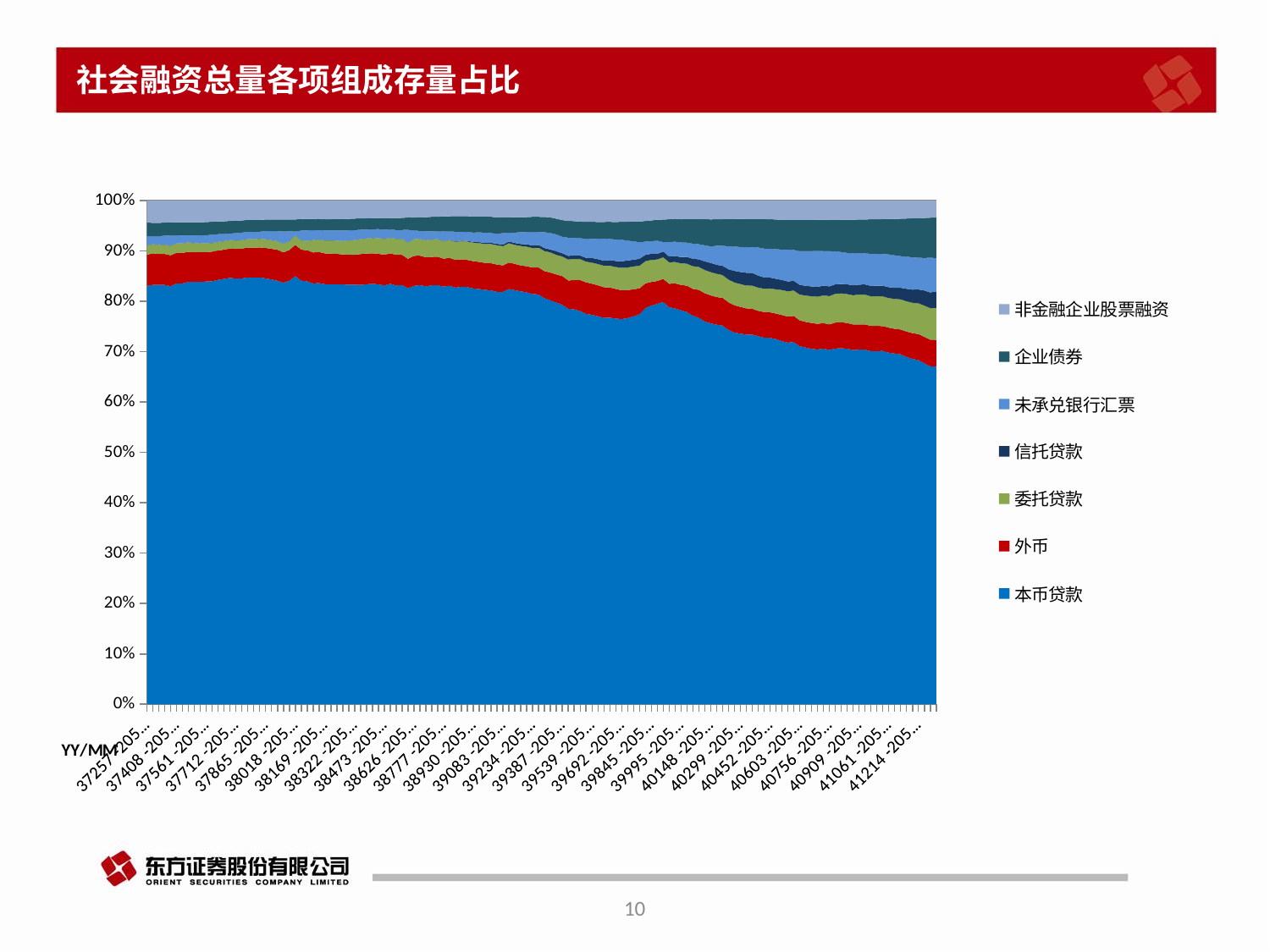

# 社会融资总量各项组成存量占比

### Chart

| Category | 本币贷款 | 外币 | 委托贷款 | 信托贷款 | 未承兑银行汇票 | 企业债券 | 非金融企业股票融资 |
|---|---|---|---|---|---|---|---|
| 37257 | 83.03689428572147 | 6.189291720073404 | 1.8337071005642145 | 0.0 | 1.842036264397318 | 2.6880550347471472 | 4.390834172028736 |
| 37288 | 83.25040294671211 | 6.243851998302083 | 1.8415846307356138 | 0.0 | 1.5421739113150623 | 2.682336055864677 | 4.401369231111271 |
| 37316 | 83.20958011789645 | 6.14972769495503 | 1.797869540245352 | 0.0 | 1.7340369145563865 | 2.6218076311612593 | 4.426534627418514 |
| 37347 | 83.19477730481513 | 6.137750169814098 | 1.868026435476852 | 0.0 | 1.7561896328547142 | 2.6074082193876817 | 4.350209693112848 |
| 37377 | 82.93693306916204 | 6.112461770025784 | 1.89682265731778 | 0.0 | 2.034449859765288 | 2.581857846723791 | 4.331060195287003 |
| 37408 | 83.45951067134372 | 6.062497604118274 | 1.8748769191445103 | 0.0 | 1.589993607752956 | 2.58900536276175 | 4.290569214445565 |
| 37438 | 83.41924019117081 | 6.05129007535996 | 1.8953523048152845 | 0.0 | 1.605869932682327 | 2.5814030265361025 | 4.2899621018989516 |
| 37469 | 83.70089959747293 | 5.9757963723963 | 1.8653752511114796 | 0.0 | 1.4299519959661533 | 2.5692088897649707 | 4.276351747880195 |
| 37500 | 83.66740054866311 | 5.894977271551806 | 1.8065955245651921 | 0.0 | 1.59339125944282 | 2.5478677512643952 | 4.284348050727605 |
| 37530 | 83.70499121736303 | 5.8745664064830025 | 1.7792428217598844 | 0.0 | 1.5446754577241117 | 2.592005413082843 | 4.279678944723945 |
| 37561 | 83.72337064909242 | 5.832719376630385 | 1.7477997869874118 | 0.0 | 1.5963789166941462 | 2.600640867545981 | 4.251416544169398 |
| 37591 | 83.76823015173878 | 5.8478736245204574 | 1.7129966652751167 | 0.0 | 1.6369652453596883 | 2.5680699291795284 | 4.188536401251191 |
| 37622 | 84.03754491162861 | 5.790194536293587 | 1.6998307785877553 | 0.0 | 1.531380435236419 | 2.529231347122553 | 4.1178087952255416 |
| 37653 | 84.19472800420543 | 5.78721282916021 | 1.7004759999606276 | 0.0 | 1.3492916194078606 | 2.548393370862942 | 4.104666414398192 |
| 37681 | 84.39082384538155 | 5.809781631769309 | 1.6726947403654233 | 0.0 | 1.2912421907387936 | 2.4858131931985983 | 4.019669195909378 |
| 37712 | 84.23068047327723 | 5.854444633329551 | 1.6871354449358784 | 0.0 | 1.4384750503978294 | 2.4540043170282164 | 3.9847393064545718 |
| 37742 | 84.24919727098585 | 5.9079644752814024 | 1.6588518350954764 | 0.0 | 1.4844712473322204 | 2.414093567107112 | 3.919863565747143 |
| 37773 | 84.43566050024089 | 5.881745630304692 | 1.7037910978413782 | 0.0 | 1.4425815780439228 | 2.3430501312496737 | 3.8124737134162645 |
| 37803 | 84.39460006105897 | 5.895250630974437 | 1.7032841797884954 | 0.0 | 1.4124759877841502 | 2.357998750626069 | 3.835458423129501 |
| 37834 | 84.39750905883844 | 5.923601867884824 | 1.7273262790395683 | 0.0 | 1.3837430342068784 | 2.3450963816567705 | 3.805359767985688 |
| 37865 | 84.1946591464913 | 6.010601532817227 | 1.7317746359973283 | 0.0 | 1.5873711990753334 | 2.3013807093121086 | 3.7405314258717297 |
| 37895 | 83.9744030389668 | 6.050829886343187 | 1.715050392161356 | 0.0 | 1.7802895955814848 | 2.294371721567321 | 3.7353894897163684 |
| 37926 | 83.70094523600862 | 6.099378410891803 | 1.7334688626477799 | 0.0 | 1.9520013601223178 | 2.290093168591785 | 3.7575296480140232 |
| 37956 | 83.28261824622483 | 5.999842729790333 | 1.7217461072206484 | 0.0 | 2.4004942657872856 | 2.3704068767450455 | 3.7313198261070863 |
| 37987 | 83.687799250384 | 6.027480167115982 | 1.7719656838938618 | 0.0 | 1.9317131820980087 | 2.346435965681399 | 3.7267034248628432 |
| 38018 | 84.57912024108988 | 6.162647482217383 | 1.8395176874925254 | 0.0 | 0.7997185860296557 | 2.3644458220533826 | 3.7286106243317483 |
| 38047 | 83.66624895249588 | 6.11695769382451 | 1.828172501673148 | 0.0 | 1.9351626411641318 | 2.291692771712267 | 3.628545324361859 |
| 38078 | 83.52278254852322 | 6.118910272873179 | 1.8524555557633888 | 0.0 | 2.072802535081384 | 2.270124643084805 | 3.6141476923022116 |
| 38108 | 83.07860965510878 | 6.11965101055196 | 2.4737589548504717 | 0.0 | 1.9194556542202716 | 2.2542544371008453 | 3.5915134111662126 |
| 38139 | 83.14522168166765 | 6.125136468990674 | 2.5046229306795773 | 0.0 | 1.832344987062341 | 2.2274011153948385 | 3.585270580910023 |
| 38169 | 82.90065142030285 | 6.076593457997305 | 2.5450470276098884 | 0.0 | 1.9850651665085826 | 2.22301342053879 | 3.668231325866525 |
| 38200 | 82.85903156377056 | 6.056955669324232 | 2.6040413284191937 | 0.0 | 1.9694368545889376 | 2.219979125925035 | 3.670108795465231 |
| 38231 | 82.87405402118935 | 5.979636688129512 | 2.6216016157886157 | 0.0 | 2.004813047344588 | 2.249966663506082 | 3.6304499059389337 |
| 38261 | 82.80641547938846 | 5.916873631880167 | 2.6616074926954707 | 0.0 | 2.0494970719528256 | 2.2776877639140496 | 3.629730271251396 |
| 38292 | 82.74041940301684 | 5.943824933292248 | 2.803453502817737 | 0.0 | 1.9605385893304206 | 2.2739579604832225 | 3.5987210170922164 |
| 38322 | 82.7476968447223 | 5.846899853990268 | 2.9206286925618383 | 0.0 | 1.9549167194439303 | 2.274166237275548 | 3.5502688236644877 |
| 38353 | 82.66433949186104 | 6.078518688575813 | 2.957156678269283 | 0.0 | 1.837715423148175 | 2.2461545569710033 | 3.499697207794736 |
| 38384 | 82.78875560619745 | 6.053403589524656 | 2.9699782133086092 | 0.0 | 1.7185398053786722 | 2.2378667509225116 | 3.499769971156166 |
| 38412 | 82.8498429203756 | 6.017546924114854 | 3.037047091185301 | 0.0 | 1.7172257321716144 | 2.1966620898477696 | 3.4379678115336367 |
| 38443 | 82.74694082319289 | 6.004784499281985 | 3.097737584714979 | 0.0 | 1.7793903493135876 | 2.1980078935872425 | 3.412380458321638 |
| 38473 | 82.5138884916792 | 6.042726190580079 | 3.1184898707778643 | 0.0 | 1.8040070016816445 | 2.2445540964062682 | 3.501739404141651 |
| 38504 | 82.83390238782737 | 5.986249211575232 | 3.093813085095007 | 0.0 | 1.6311851176902579 | 2.2356589249683805 | 3.4338359522710573 |
| 38534 | 82.48131490633155 | 6.048888175384125 | 3.1708901428894634 | 0.0 | 1.6994793939326893 | 2.369062891344438 | 3.4247158969752793 |
| 38565 | 82.5513649021479 | 5.93092421289676 | 3.207096692591419 | 0.0 | 1.7054904551147094 | 2.385938807027248 | 3.3946577839841003 |
| 38596 | 81.92518450125003 | 5.772417556049248 | 3.1978134745492257 | 0.0 | 2.5313082453707216 | 2.430379879119463 | 3.3109435430624568 |
| 38626 | 82.36042503392125 | 5.9130875780999546 | 3.298696653027139 | 0.0 | 1.6639246348504637 | 2.5822996852927287 | 3.3241606214503423 |
| 38657 | 82.48248435966549 | 5.801047427295572 | 3.3169166952630516 | 0.0 | 1.5635017106279752 | 2.665044973648707 | 3.292208932446858 |
| 38687 | 82.23021488500139 | 5.710073881058238 | 3.357208998158258 | 0.0 | 1.7284530589413167 | 2.8075750364165906 | 3.258821726538913 |
| 38718 | 82.41617524171183 | 5.613270836570904 | 3.4092153179918947 | 0.012147010804805299 | 1.6041264101014228 | 2.8567418378552745 | 3.1780812127199427 |
| 38749 | 82.43930521465745 | 5.602956319400872 | 3.432481855372121 | 0.02218383769650502 | 1.5072711225356576 | 2.9168243859688863 | 3.1565966443559534 |
| 38777 | 82.15268662820554 | 5.5047576200243995 | 3.4126362030834616 | 0.03592825875547084 | 1.90943189405233 | 2.9474787098593422 | 3.1154263008922842 |
| 38808 | 82.31382125445049 | 5.484202969125141 | 3.5267502355449576 | 0.04556645490216995 | 1.6048505416544254 | 3.0120920672462272 | 3.076736673922191 |
| 38838 | 81.93758516225088 | 5.447529815028273 | 3.5722385443859452 | 0.07697242199655269 | 1.9087834814383398 | 3.07653982961915 | 3.03605749169637 |
| 38869 | 82.12138905196312 | 5.377678562155294 | 3.569231258644316 | 0.10313440715619149 | 1.7296221119006865 | 3.1095023757591727 | 3.0314543236957623 |
| 38899 | 82.0432196459931 | 5.310604510104753 | 3.610131904862864 | 0.1375967580762994 | 1.751599526292543 | 3.126039855081077 | 3.0479050677462323 |
| 38930 | 81.73776078010195 | 5.372692375338995 | 3.6384705764532046 | 0.16015100032806046 | 1.8206819855962324 | 3.14308794332733 | 3.138489830162355 |
| 38961 | 81.62719650250781 | 5.31942307487856 | 3.679322339059857 | 0.19150760915352863 | 1.9470550459755551 | 3.106225257586535 | 3.1227991146434255 |
| 38991 | 81.43041261624347 | 5.298523118425866 | 3.72217349342084 | 0.2284564673920329 | 1.9858657387661 | 3.1796507963936307 | 3.128442858264836 |
| 39022 | 81.31389233659304 | 5.32815961086497 | 3.7743816704734097 | 0.24987504510088174 | 1.90441622690628 | 3.222519253410899 | 3.1617290685860775 |
| 39052 | 80.99973791143054 | 5.374993458074505 | 3.7891895632915773 | 0.283283379201691 | 1.9897879428420562 | 3.189030060344847 | 3.3080639529033493 |
| 39083 | 81.02236458973574 | 5.18091431364163 | 3.772184834259454 | 0.3182698769086226 | 2.249611895011679 | 3.1021597391821913 | 3.284437923001605 |
| 39114 | 81.56620867294566 | 5.1932736951350424 | 3.787339944428495 | 0.35082853563704997 | 1.7050134193572855 | 3.0439183608070546 | 3.272414511408924 |
| 39142 | 81.32889649380245 | 5.155354235095027 | 3.7421867189601556 | 0.3647491600862952 | 2.0413090928555215 | 3.039013349299582 | 3.246910626581892 |
| 39173 | 81.09210154777057 | 5.092729983793536 | 3.8159525802789442 | 0.3930113786667182 | 2.3220284279079855 | 2.966885574641556 | 3.2299802583441504 |
| 39203 | 80.89451106325163 | 5.114835658633833 | 3.8424080162154843 | 0.46537265588583765 | 2.402959103025828 | 2.9475489460961284 | 3.234223536579203 |
| 39234 | 80.53077861777103 | 5.214515959922896 | 3.833917261106926 | 0.5020750691807728 | 2.6663972515222474 | 2.9787735220322924 | 3.170270063440001 |
| 39264 | 80.47514418428904 | 5.261580801716544 | 3.8986062038015215 | 0.535749428071477 | 2.534164927031049 | 2.9911710811667396 | 3.1857362462571475 |
| 39295 | 79.7069219386705 | 5.32689372714965 | 3.9432799258027798 | 0.585226925622017 | 3.112403998150921 | 3.0075289443981275 | 3.1959600710417706 |
| 39326 | 79.30084177432747 | 5.434243607974795 | 3.961328127732744 | 0.5752450846821315 | 3.23684559698829 | 3.051885342984517 | 3.3073447186592975 |
| 39356 | 78.84615820800335 | 5.509146769314748 | 3.8461480303545166 | 0.6952788097105934 | 3.3178669904593545 | 3.0810941682014072 | 3.5603392960591376 |
| 39387 | 78.39973055403875 | 5.6116657927042635 | 3.85099230230979 | 0.6404125940278151 | 3.227379730831876 | 3.281494883241716 | 3.8219201068284288 |
| 39417 | 77.58226868655316 | 5.562060673236403 | 4.105270506195649 | 0.7200106182348822 | 3.559864598145531 | 3.2978706988476008 | 3.97975406441581 |
| 39448 | 77.48101083274958 | 5.736324460758241 | 4.137915474075914 | 0.6931713672614663 | 3.513589003286404 | 3.219684343567543 | 4.030247457759488 |
| 39479 | 77.14526663526654 | 6.079970816292737 | 4.109901562779672 | 0.6902289155647763 | 3.387312033247006 | 3.264302990648488 | 4.130109568115698 |
| 39508 | 76.58358148961936 | 6.1722551778438035 | 4.061495531043376 | 0.7432497569433967 | 3.7531808490634426 | 3.32281405396872 | 4.157718777334322 |
| 39539 | 76.39187737781536 | 6.09659191218175 | 4.127129867535211 | 0.9029670170918455 | 3.756710919763675 | 3.3485508957069934 | 4.163713968026763 |
| 39569 | 76.0932786589724 | 6.0610552126792525 | 4.17600847629806 | 0.9573039336616093 | 3.9890271983649286 | 3.299809819072924 | 4.197027709894263 |
| 39600 | 75.78116839800977 | 5.9933923165115885 | 4.226381942740383 | 0.9669457134224972 | 4.3652470832044274 | 3.249498884848807 | 4.180236435830956 |
| 39630 | 75.80946675965998 | 5.908705300209536 | 4.268294926226008 | 1.1047111444943527 | 4.129271161278704 | 3.3535946025587466 | 4.17610043114477 |
| 39661 | 75.6218125407646 | 5.790544197483327 | 4.300860628006289 | 1.172584919735852 | 4.243636391356082 | 3.403062153079155 | 4.200748730471926 |
| 39692 | 75.49052664904885 | 5.66804072970259 | 4.400254967195376 | 1.265599459093796 | 4.235248015978781 | 3.50707632719303 | 4.154634833040851 |
| 39722 | 75.69785983626232 | 5.468464679709579 | 4.425067087803342 | 1.372047386104027 | 3.862165241129919 | 3.728158599764299 | 4.1432451753911455 |
| 39753 | 76.02621476856429 | 5.279305255155661 | 4.462636819634104 | 1.322402698166525 | 3.646256600085223 | 3.8261518066951448 | 4.114629353532542 |
| 39783 | 76.36779506946488 | 5.102365564164268 | 4.436670787962306 | 1.3475871990331192 | 3.2226286728460596 | 4.06285427898836 | 4.109661202708037 |
| 39814 | 77.63047444823431 | 4.804502274072918 | 4.354220618748459 | 1.2247182906573715 | 2.6059375574805013 | 4.048742132943445 | 3.9807206170704483 |
| 39845 | 78.09530909105418 | 4.620090619307239 | 4.323365036209754 | 1.2026810778012729 | 2.4725652667408107 | 4.047920587725992 | 3.892168233162879 |
| 39873 | 78.46491874656465 | 4.4650376749735265 | 4.207039066658048 | 1.1168761676311298 | 2.563932456694829 | 4.122467041687013 | 3.7345998069720157 |
| 39904 | 78.81119809222683 | 4.514562567686926 | 4.230186159818907 | 1.1198548276278655 | 1.8488668078364998 | 4.403748878720017 | 3.720536089538728 |
| 39934 | 77.76321347336518 | 4.592064189695193 | 4.227363036900618 | 1.1453323144050997 | 2.822773414421878 | 4.448212006496547 | 3.6553374962356107 |
| 39965 | 77.55162561495555 | 4.901013976369524 | 4.185653061002653 | 1.156263713831147 | 2.8263692169596895 | 4.507250556362392 | 3.541522150053246 |
| 39995 | 77.15736458837522 | 4.976425539180377 | 4.22293478180564 | 1.2503703242967437 | 2.8430384699010416 | 4.5563765385889035 | 3.6433218949107933 |
| 40026 | 76.81458789858878 | 5.154490930591116 | 4.309259964640151 | 1.3240026878760196 | 2.7819570166253333 | 4.610776943530932 | 3.634799997453768 |
| 40057 | 76.07811813984672 | 5.265587861754362 | 4.423588056398909 | 1.4566658134660406 | 2.964553483658412 | 4.8214967494696195 | 3.6101084108994836 |
| 40087 | 75.7052004632471 | 5.412459196138727 | 4.505284849500921 | 1.4807774844852895 | 2.971847054449002 | 4.9015688463291 | 3.6259474238840013 |
| 40118 | 74.93629878333243 | 5.524180595290508 | 4.5491126209397486 | 1.6896903276568216 | 3.134085730989054 | 5.163011099171454 | 3.5939756743282754 |
| 40148 | 74.53108148044053 | 5.4892868533860915 | 4.545278295165424 | 1.792007773864686 | 3.244794438784689 | 5.262054626352455 | 3.6875014080953696 |
| 40179 | 74.29307077745764 | 5.405414760316195 | 4.532009105777881 | 1.7742263172988944 | 3.723901799027255 | 5.19018455914411 | 3.6463820747726445 |
| 40210 | 74.11019512093043 | 5.418101621347358 | 4.464909798799765 | 1.8254479582350218 | 3.8963129332015862 | 5.211054678885636 | 3.641206623297896 |
| 40238 | 73.260781827454 | 5.40367778692822 | 4.4565688469195175 | 2.0111962980773948 | 4.502370803349699 | 5.31070785949944 | 3.6183165672526307 |
| 40269 | 72.7465753621195 | 5.329979139161807 | 4.451752778868505 | 2.291522919210945 | 4.766309638314663 | 5.375140598593182 | 3.6009360310939105 |
| 40299 | 72.52993900732655 | 5.220984321543215 | 4.474250050092308 | 2.3730270499098753 | 4.876904113767641 | 5.497969514659325 | 3.5793746889135356 |
| 40330 | 72.31660876675164 | 5.135173450731713 | 4.4687623152119835 | 2.503232263186728 | 4.97166813221295 | 5.546529012904761 | 3.5954423646753804 |
| 40360 | 72.33492053648114 | 5.019861600836175 | 4.527997519076983 | 2.511052563230339 | 5.0552322086027965 | 5.474295040303435 | 3.595913619298404 |
| 40391 | 71.99286227066581 | 4.9639716882893765 | 4.533906292680944 | 2.3550513956137125 | 5.486499095950928 | 5.569141314340167 | 3.6014021202926396 |
| 40422 | 71.68312627324572 | 5.017796613683695 | 4.55137554463151 | 2.20926874979434 | 5.645089619402257 | 5.7567776937453825 | 3.622102902252113 |
| 40452 | 71.63990405926081 | 5.0051411551880705 | 4.64492598218096 | 2.1375211664521045 | 5.618590879008378 | 5.776432251845414 | 3.647317431554332 |
| 40483 | 71.36844655155119 | 5.004815935940583 | 4.736400270535842 | 2.057819597003223 | 5.793050753372251 | 5.792290853817051 | 3.696197842575555 |
| 40513 | 70.95628978879292 | 5.083417337191127 | 4.8846723818132896 | 1.9850221780750805 | 5.928913702824275 | 5.787948856393342 | 3.7755230344960657 |
| 40544 | 70.65027088131268 | 5.079148235834381 | 4.942375230187198 | 1.9228175679333093 | 6.223643964390711 | 5.787341001555055 | 3.784997571126491 |
| 40575 | 70.76172460474154 | 5.081699503854933 | 4.956087391572753 | 1.9251136452082784 | 6.005725062958601 | 5.85673548601672 | 3.788474559274602 |
| 40603 | 69.94119540445227 | 5.034098326976302 | 5.038286400737359 | 1.8842291982214237 | 6.616731001853768 | 6.074269064643688 | 3.7705699397410264 |
| 40634 | 69.65914084696674 | 5.008139948886741 | 5.133242787492762 | 1.9164099354370976 | 6.805462190129815 | 6.065074474205108 | 3.761637797014781 |
| 40664 | 69.39258216618279 | 5.047041251430591 | 5.2191282882331285 | 1.912758950839788 | 6.930129169434516 | 6.073247574258473 | 3.7541697636727864 |
| 40695 | 69.23755915957334 | 5.007996171442006 | 5.300688257644923 | 1.9041502634974294 | 7.042790372182326 | 6.057264716296139 | 3.7428339540095408 |
| 40725 | 69.38844656081788 | 4.974668544994033 | 5.421464447385041 | 1.8874672760073807 | 6.773977848900547 | 6.069434031206043 | 3.749235585965404 |
| 40756 | 69.14049713618424 | 4.954730829827201 | 5.525564801499098 | 1.8841009208168618 | 6.8903844893135755 | 6.10042210056173 | 3.742598620191372 |
| 40787 | 69.35774198381456 | 5.056558145411767 | 5.622203477459394 | 1.8460721748964697 | 6.432487503535517 | 6.132857426890272 | 3.752099423317564 |
| 40817 | 69.40526610610354 | 5.058434279936114 | 5.631306245563251 | 1.8391284835324642 | 6.222309048941255 | 6.275980991926862 | 3.7455614545855576 |
| 40848 | 69.28016069679863 | 5.005038566501169 | 5.638104314517543 | 1.905288775224975 | 6.121417674083763 | 6.456851453979856 | 3.734424831130377 |
| 40878 | 68.98774293719852 | 4.985748659457293 | 5.6929514159273 | 1.9229311311399209 | 6.2506533367899575 | 6.540258784967715 | 3.7192292702798584 |
| 40909 | 69.06550383390771 | 4.910090094427041 | 5.823047941159048 | 1.9300206318143978 | 6.152406242279052 | 6.516888032395436 | 3.6856201666437625 |
| 40940 | 69.05404991155798 | 4.911719246703011 | 5.797906782651623 | 1.9678002702635775 | 6.043341652138387 | 6.618703218797219 | 3.667306766266445 |
| 40969 | 68.731134658373 | 4.9152910875875575 | 5.76164628641048 | 2.0427109855950416 | 6.238244578808394 | 6.703543629659139 | 3.6533200184399486 |
| 41000 | 68.75324621681517 | 4.8722096836181885 | 5.814056522239423 | 2.0245311669717037 | 6.201562753001141 | 6.7309626657963095 | 3.634813391767822 |
| 41030 | 68.76143677344363 | 4.843511160685126 | 5.763401474159421 | 2.0611466719914704 | 6.1645218159662685 | 6.806543104372062 | 3.6087873762203118 |
| 41061 | 68.42574552260645 | 4.8631510954861366 | 5.737205996691293 | 2.1296933642083675 | 6.386868817705954 | 6.891540294434036 | 3.5650940052126496 |
| 41091 | 68.22962430746686 | 4.814944627219185 | 5.8108236779916735 | 2.1470898963367313 | 6.337370928645141 | 7.083619946655128 | 3.558698181046475 |
| 41122 | 68.07119470481315 | 4.8302948736548 | 5.845345875320682 | 2.2514935563129055 | 6.161270036189153 | 7.266005150944446 | 3.5333256175969168 |
| 41153 | 67.54470493632924 | 4.932709651378631 | 5.896771851065382 | 2.4249825411709796 | 6.281841365746234 | 7.380403217703306 | 3.488489294559967 |
| 41183 | 67.16260462470638 | 5.000896148588238 | 5.915540301175835 | 2.5429123552665924 | 6.273276225870614 | 7.593126686062221 | 3.450725337577173 |
| 41214 | 66.92359883757982 | 5.050724514387408 | 5.972622757637006 | 2.6992136115194887 | 6.150224600456279 | 7.6928760124872015 | 3.4218446089936636 |
| 41244 | 66.28112208965766 | 5.118113909167356 | 6.084880119727532 | 2.922459833008673 | 6.3161895620857615 | 7.776310813209246 | 3.3791540995935754 |
| 41275 | 65.67970328841513 | 5.1670323760029735 | 6.136148697940085 | 3.052246589487259 | 6.732408988379292 | 7.799017513348411 | 3.3185985183225206 |
| 41306 | 65.5987353108111 | 5.225345283477985 | 6.211414173095608 | 3.197939918274125 | 6.482150690234676 | 7.856976078457463 | 3.30000400232632 |
10